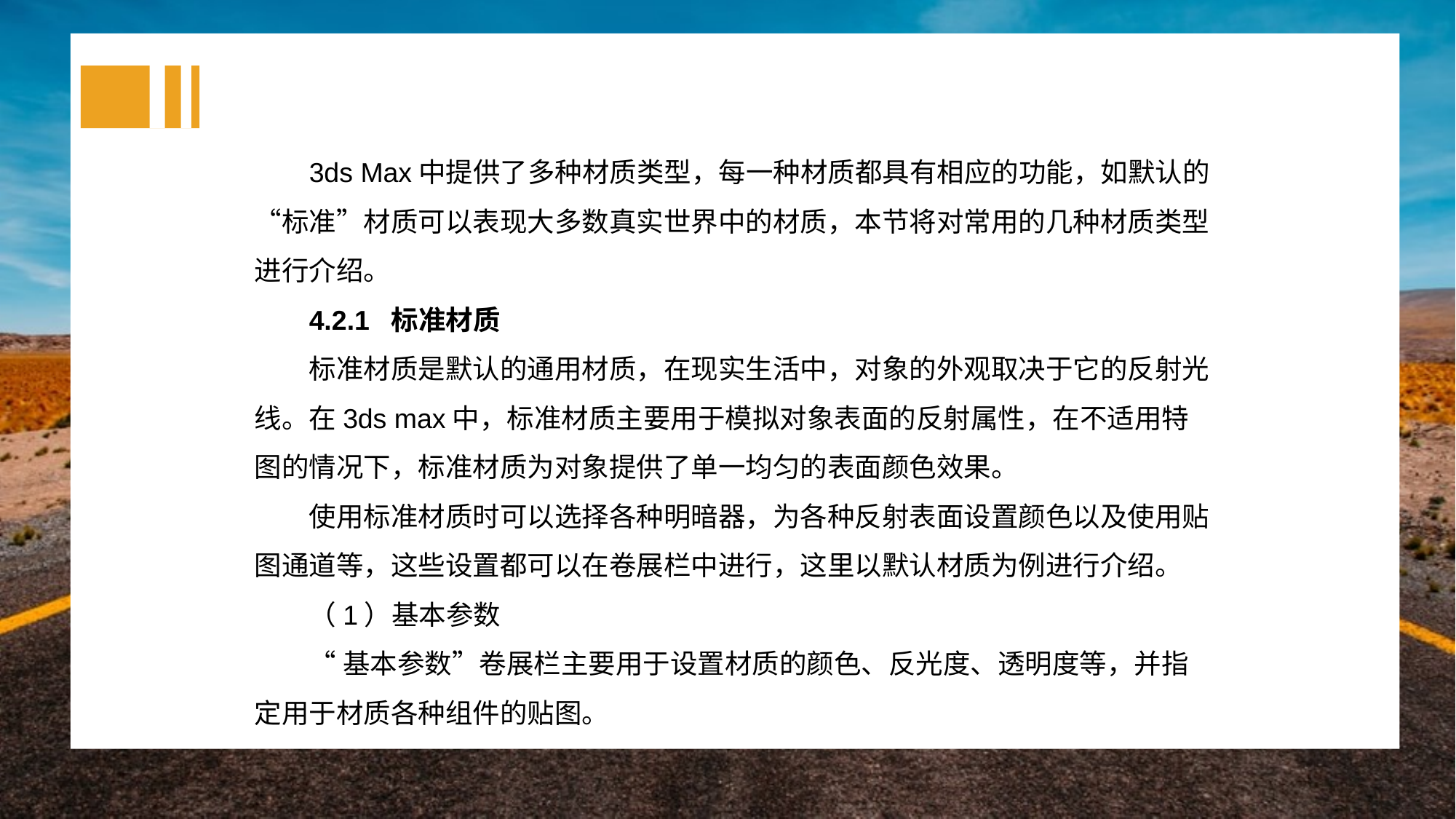

3ds Max中提供了多种材质类型，每一种材质都具有相应的功能，如默认的“标准”材质可以表现大多数真实世界中的材质，本节将对常用的几种材质类型进行介绍。
4.2.1  标准材质
标准材质是默认的通用材质，在现实生活中，对象的外观取决于它的反射光线。在3ds max中，标准材质主要用于模拟对象表面的反射属性，在不适用特图的情况下，标准材质为对象提供了单一均匀的表面颜色效果。
使用标准材质时可以选择各种明暗器，为各种反射表面设置颜色以及使用贴图通道等，这些设置都可以在卷展栏中进行，这里以默认材质为例进行介绍。
（1）基本参数
“基本参数”卷展栏主要用于设置材质的颜色、反光度、透明度等，并指定用于材质各种组件的贴图。